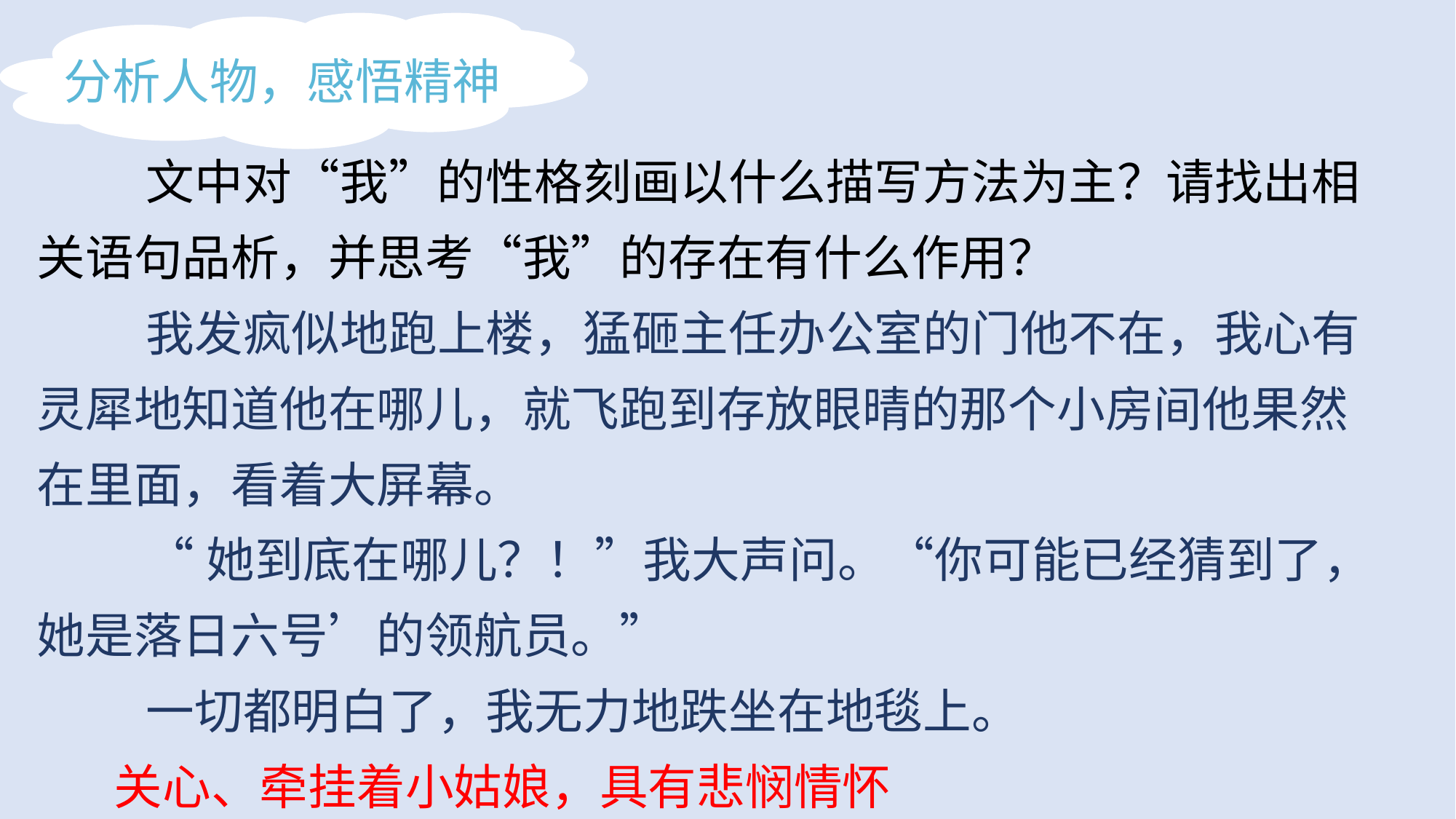

分析人物，感悟精神
	文中对“我”的性格刻画以什么描写方法为主？请找出相关语句品析，并思考“我”的存在有什么作用？
	我发疯似地跑上楼，猛砸主任办公室的门他不在，我心有灵犀地知道他在哪儿，就飞跑到存放眼晴的那个小房间他果然在里面，看着大屏幕。
	“她到底在哪儿？！”我大声问。“你可能已经猜到了，她是落日六号’的领航员。”
	一切都明白了，我无力地跌坐在地毯上。
      关心、牵挂着小姑娘，具有悲悯情怀